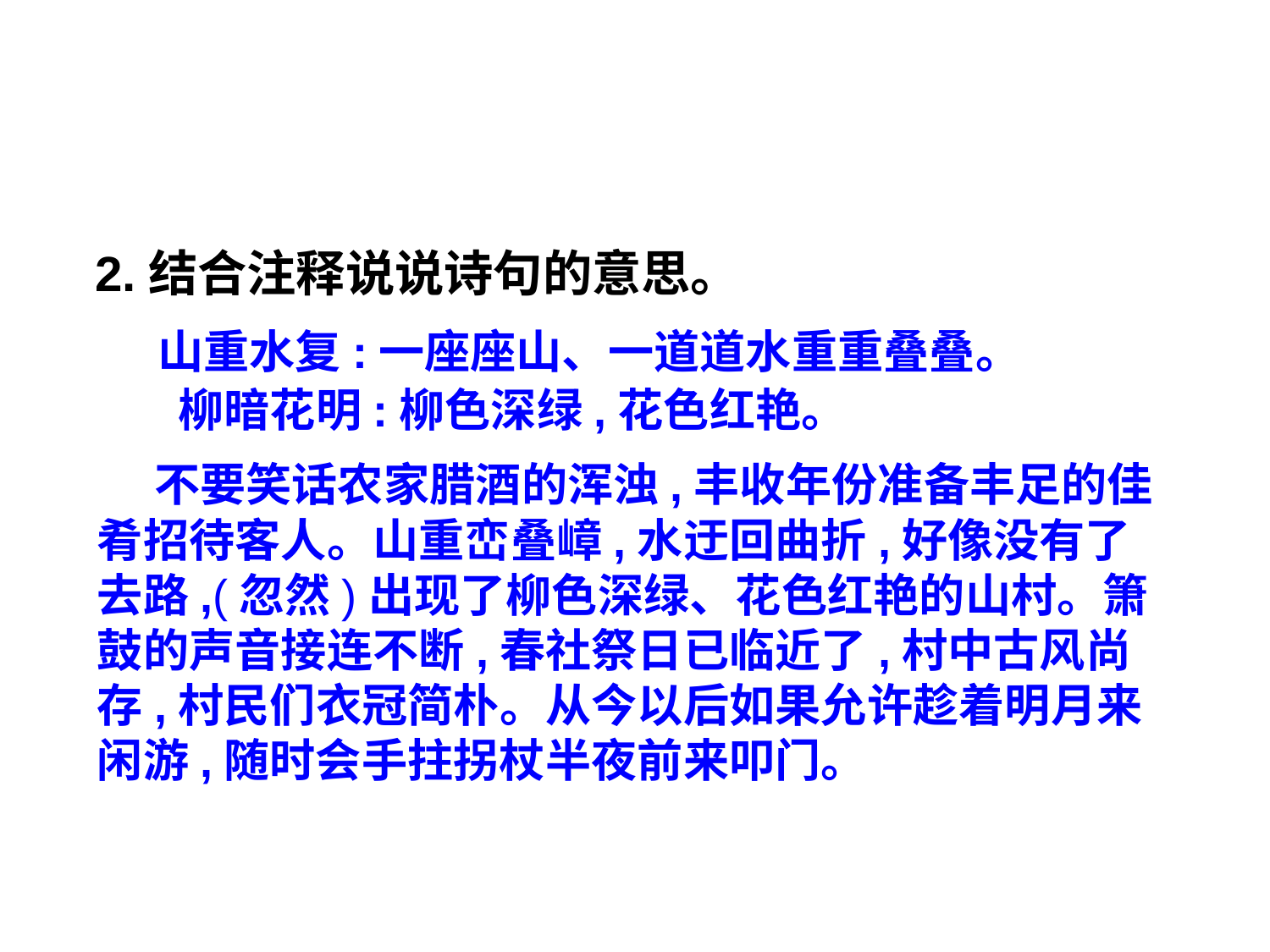

2.结合注释说说诗句的意思。
山重水复:一座座山、一道道水重重叠叠。   柳暗花明:柳色深绿,花色红艳。
    不要笑话农家腊酒的浑浊,丰收年份准备丰足的佳肴招待客人。山重峦叠嶂,水迂回曲折,好像没有了去路,(忽然)出现了柳色深绿、花色红艳的山村。箫鼓的声音接连不断,春社祭日已临近了,村中古风尚存,村民们衣冠简朴。从今以后如果允许趁着明月来闲游,随时会手拄拐杖半夜前来叩门。